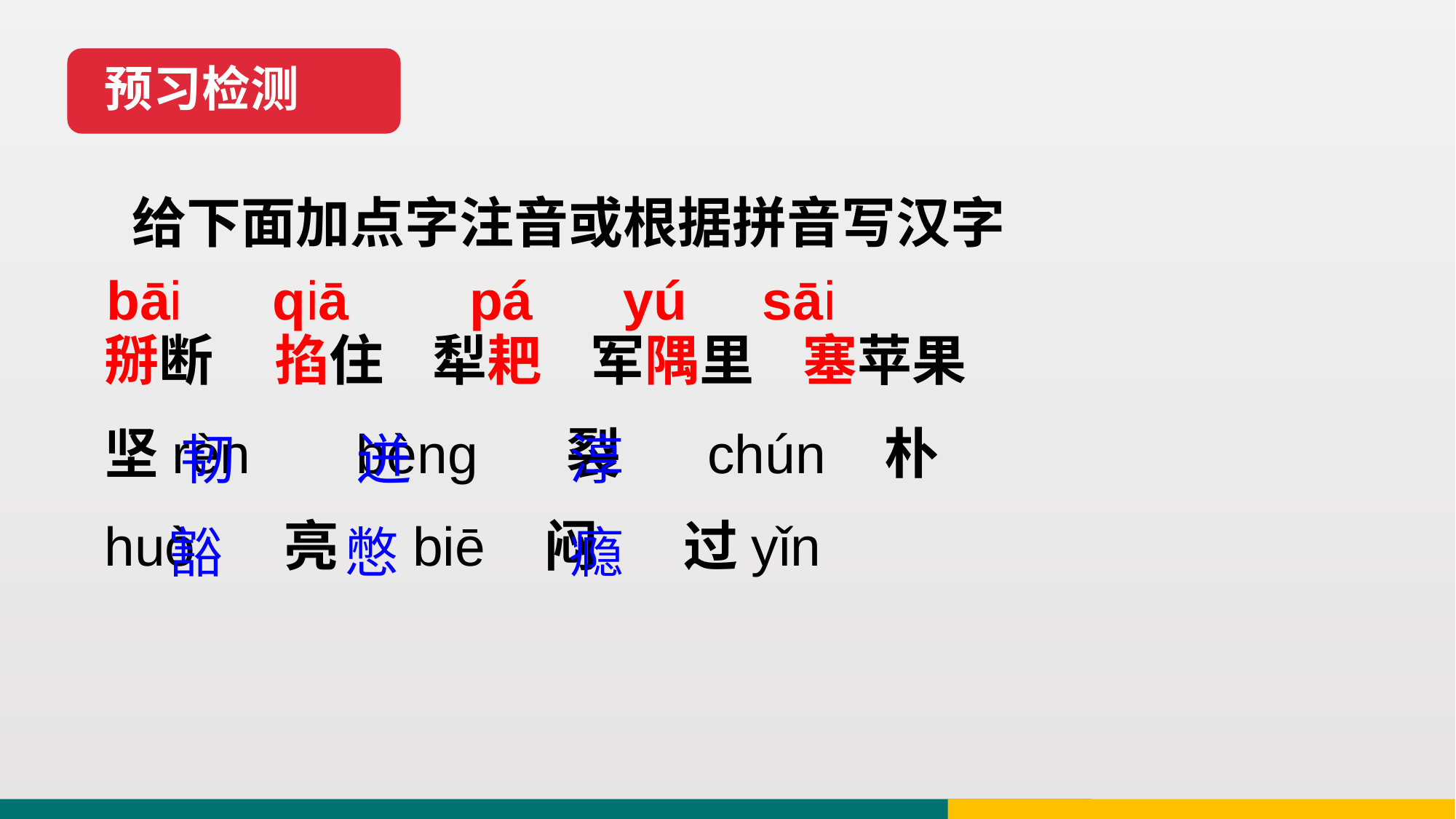

预习检测
给下面加点字注音或根据拼音写汉字
bāi      qiā        pá      yú     sāi
掰断     掐住    犁耙    军隅里    塞苹果
坚rèn       bèng     裂      chún   朴
huò     亮     biē   闷       过yǐn
     韧          迸             淳
    豁          憋              瘾